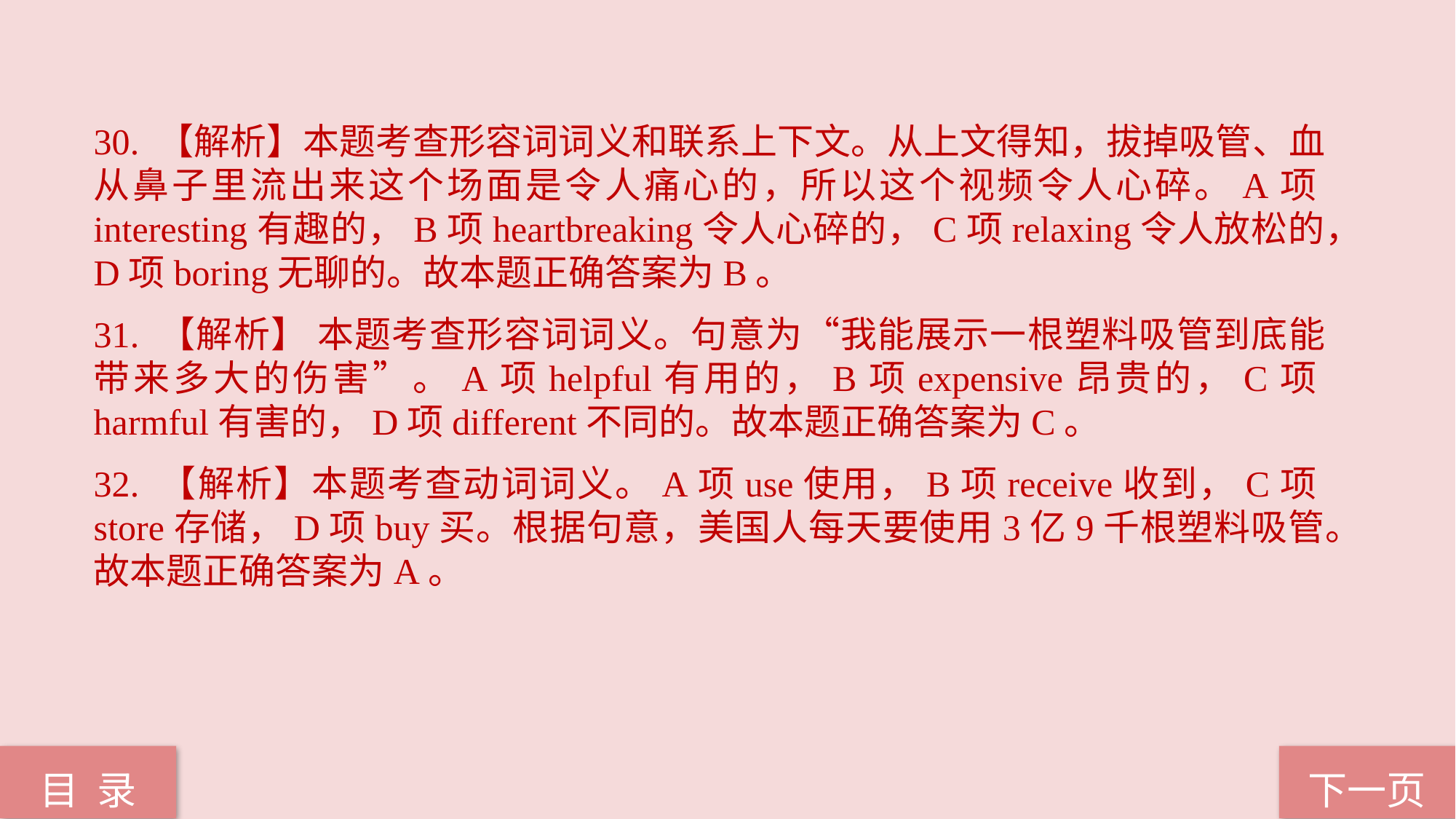

30. 【解析】本题考查形容词词义和联系上下文。从上文得知，拔掉吸管、血从鼻子里流出来这个场面是令人痛心的，所以这个视频令人心碎。A项interesting有趣的，B项heartbreaking令人心碎的，C项relaxing令人放松的，D项boring无聊的。故本题正确答案为B。
31. 【解析】 本题考查形容词词义。句意为“我能展示一根塑料吸管到底能带来多大的伤害”。A项helpful有用的，B项expensive昂贵的，C项harmful有害的，D项different不同的。故本题正确答案为C。
32. 【解析】本题考查动词词义。A项use使用，B项receive收到，C项store存储，D项buy买。根据句意，美国人每天要使用3亿9千根塑料吸管。故本题正确答案为A。

下一页